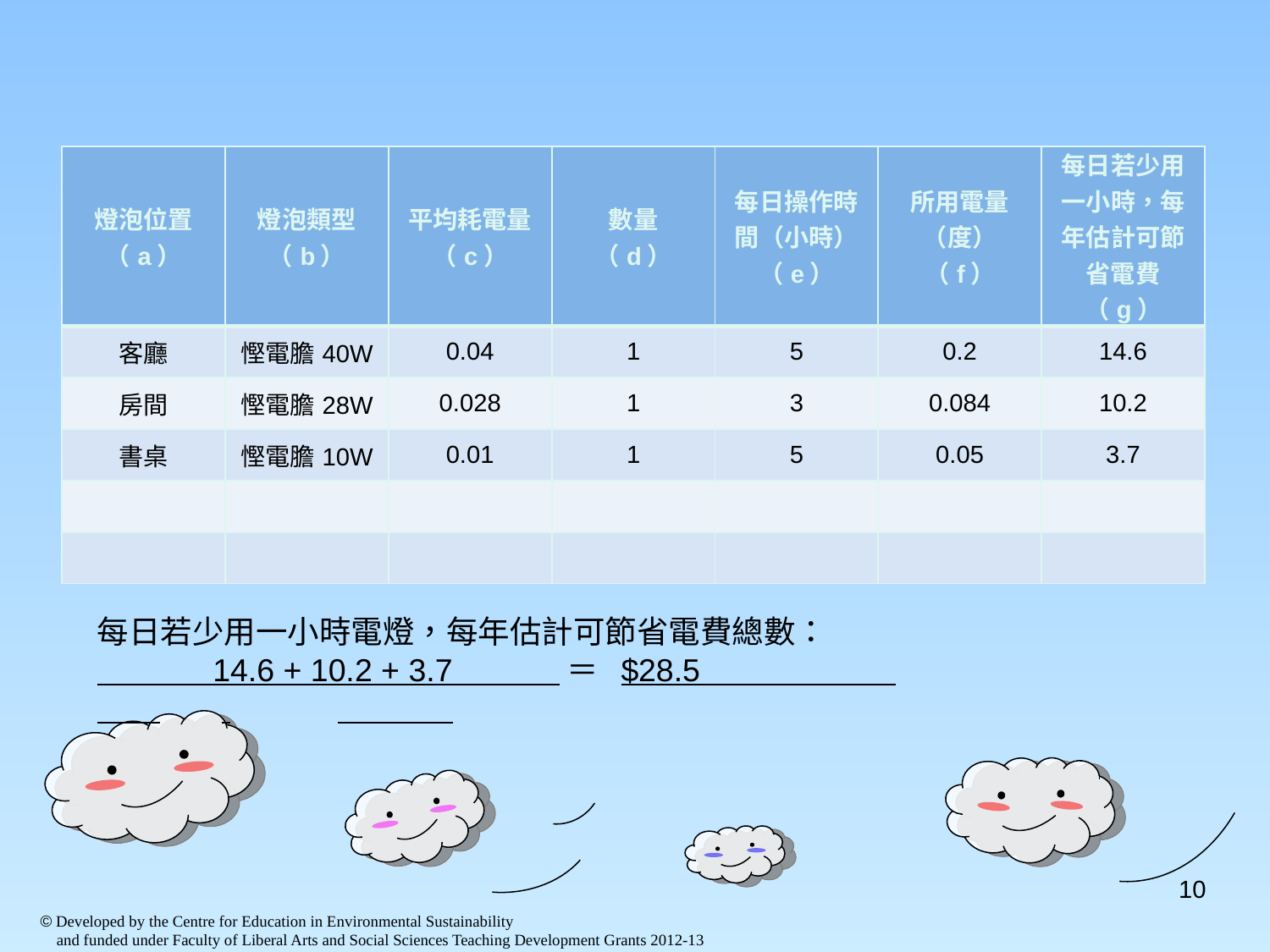

#
| 燈泡位置 （a） | 燈泡類型 （b） | 平均耗電量 （c） | 數量 （d） | 每日操作時間（小時） （e） | 所用電量 （度） （f） | 每日若少用一小時，每年估計可節省電費 （g） |
| --- | --- | --- | --- | --- | --- | --- |
| 客廳 | 慳電膽40W | 0.04 | 1 | 5 | 0.2 | 14.6 |
| 房間 | 慳電膽28W | 0.028 | 1 | 3 | 0.084 | 10.2 |
| 書桌 | 慳電膽10W | 0.01 | 1 | 5 | 0.05 | 3.7 |
|  |  |  |  |  |  |  |
|  |  |  |  |  |  |  |
每日若少用一小時電燈，每年估計可節省電費總數：
             14.6 + 10.2 + 3.7            ＝  $28.5

10
© Developed by the Centre for Education in Environmental Sustainability
    and funded under Faculty of Liberal Arts and Social Sciences Teaching Development Grants 2012-13